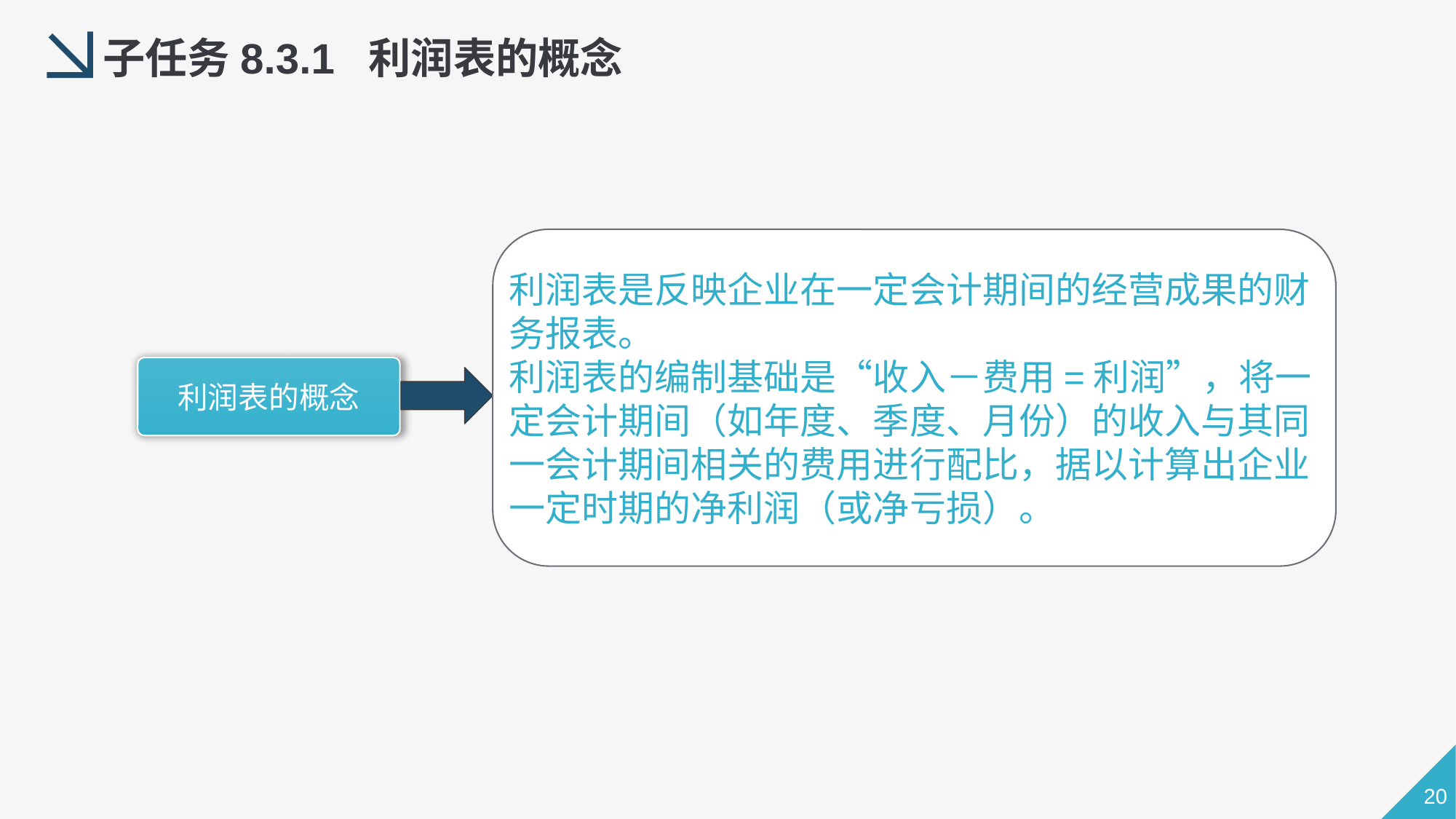

子任务8.3.1  利润表的概念

利润表是反映企业在一定会计期间的经营成果的财务报表。
利润表的编制基础是“收入－费用=利润”，将一定会计期间（如年度、季度、月份）的收入与其同一会计期间相关的费用进行配比，据以计算出企业一定时期的净利润（或净亏损）。

利润表的概念